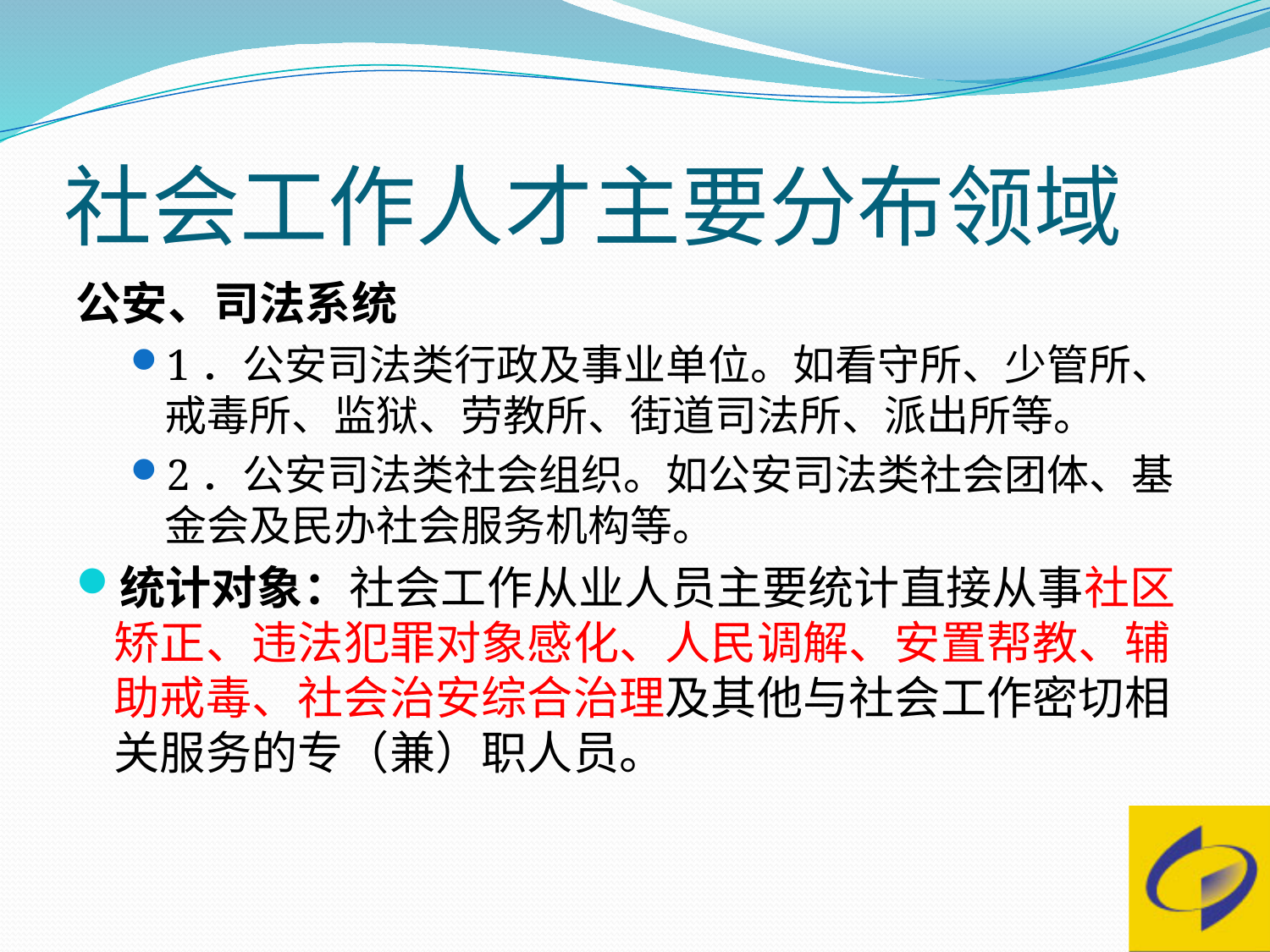

# 社会工作人才主要分布领域
公安、司法系统
1．公安司法类行政及事业单位。如看守所、少管所、戒毒所、监狱、劳教所、街道司法所、派出所等。
2．公安司法类社会组织。如公安司法类社会团体、基金会及民办社会服务机构等。
统计对象：社会工作从业人员主要统计直接从事社区矫正、违法犯罪对象感化、人民调解、安置帮教、辅助戒毒、社会治安综合治理及其他与社会工作密切相关服务的专（兼）职人员。